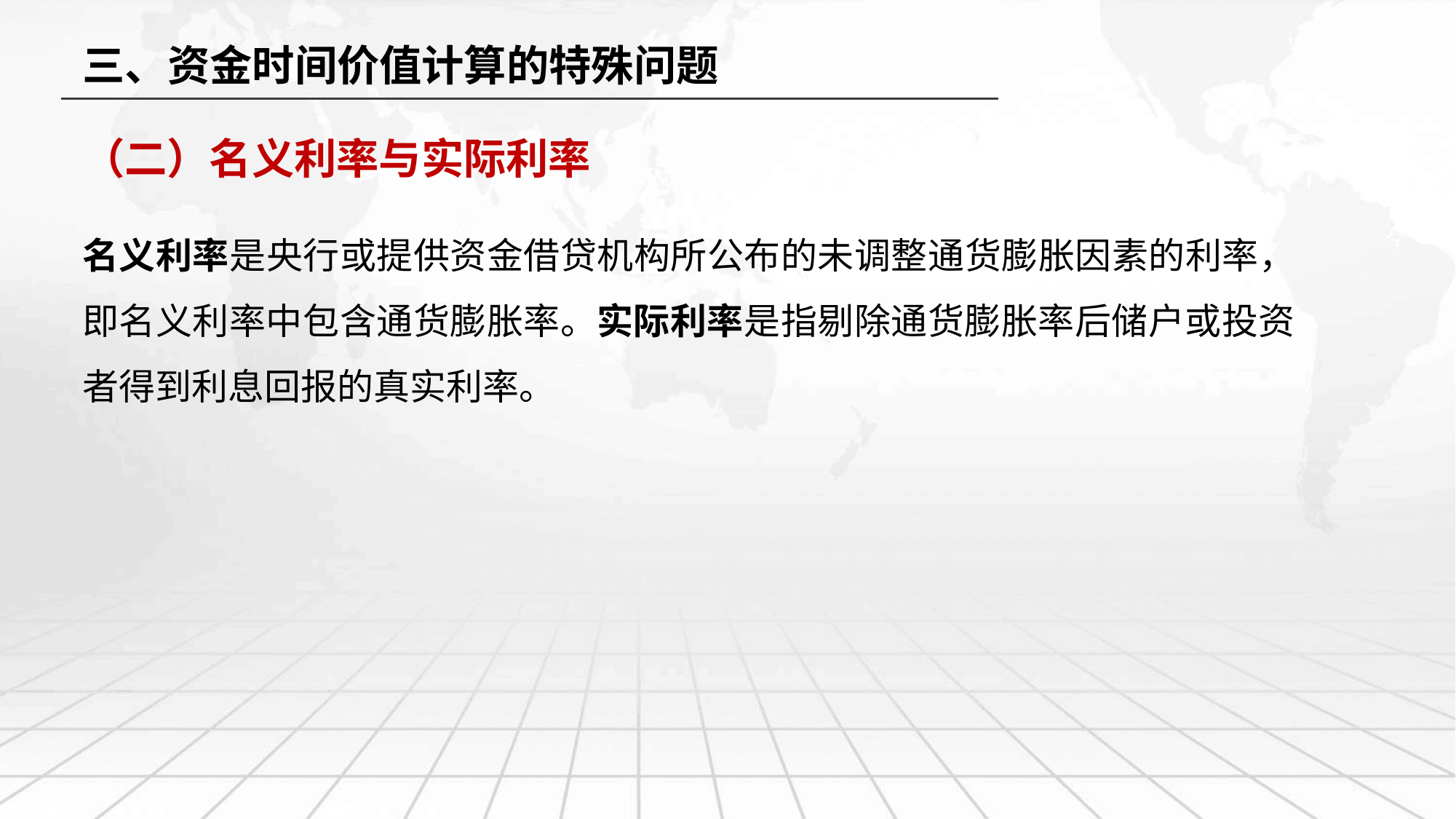

三、资金时间价值计算的特殊问题
（二）名义利率与实际利率
名义利率是央行或提供资金借贷机构所公布的未调整通货膨胀因素的利率，即名义利率中包含通货膨胀率。实际利率是指剔除通货膨胀率后储户或投资者得到利息回报的真实利率。